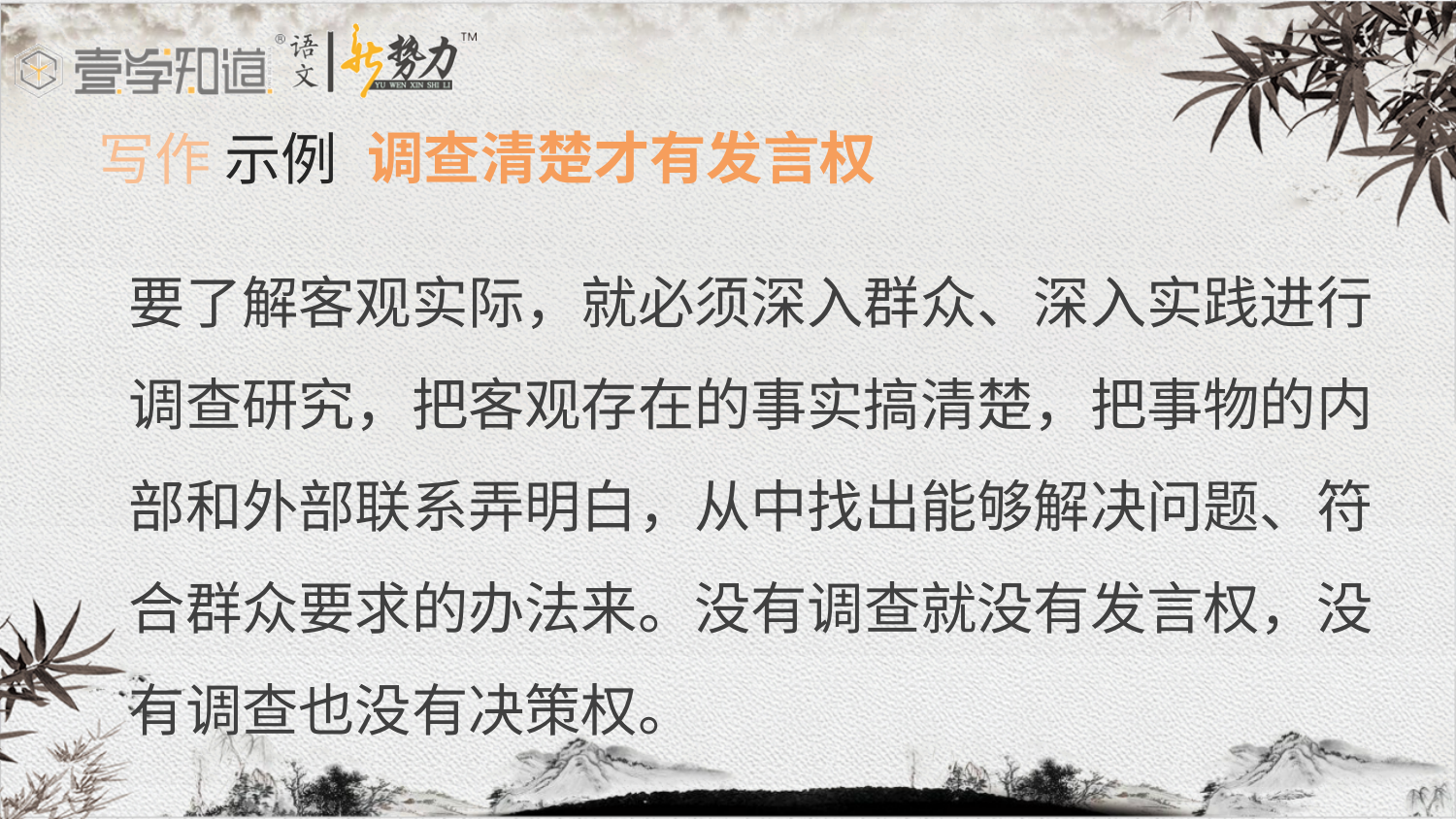

调查清楚才有发言权
  写作 示例
要了解客观实际，就必须深入群众、深入实践进行调查研究，把客观存在的事实搞清楚，把事物的内部和外部联系弄明白，从中找出能够解决问题、符合群众要求的办法来。没有调查就没有发言权，没有调查也没有决策权。